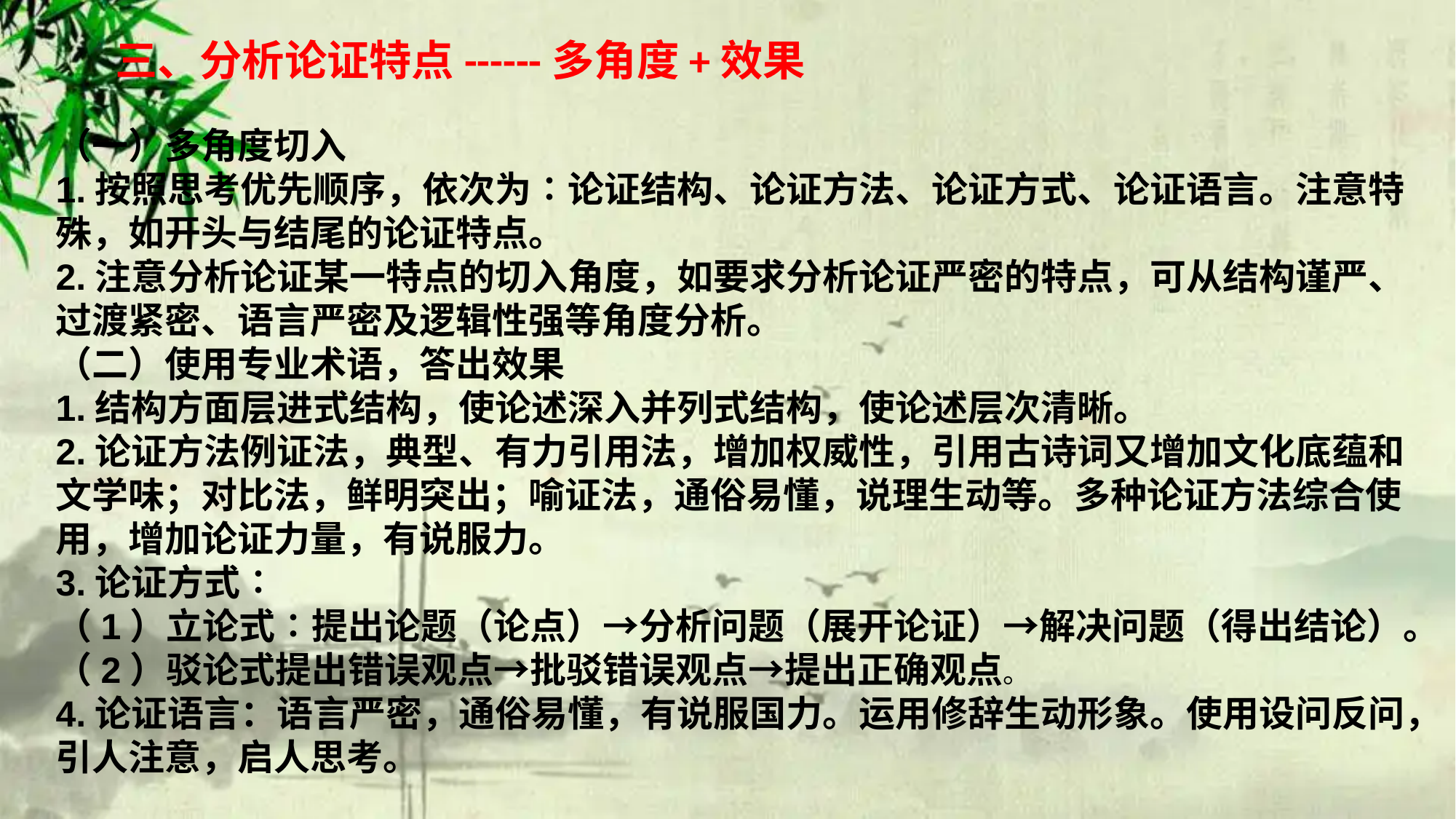

三、分析论证特点------多角度+效果
（一）多角度切入
1.按照思考优先顺序，依次为∶论证结构、论证方法、论证方式、论证语言。注意特殊，如开头与结尾的论证特点。
2.注意分析论证某一特点的切入角度，如要求分析论证严密的特点，可从结构谨严、过渡紧密、语言严密及逻辑性强等角度分析。
（二）使用专业术语，答出效果
1.结构方面层进式结构，使论述深入并列式结构，使论述层次清晰。
2.论证方法例证法，典型、有力引用法，增加权威性，引用古诗词又增加文化底蕴和文学味；对比法，鲜明突出；喻证法，通俗易懂，说理生动等。多种论证方法综合使用，增加论证力量，有说服力。
3.论证方式∶
（1）立论式∶提出论题（论点）→分析问题（展开论证）→解决问题（得出结论）。
（2）驳论式提出错误观点→批驳错误观点→提出正确观点。
4.论证语言：语言严密，通俗易懂，有说服国力。运用修辞生动形象。使用设问反问，引人注意，启人思考。